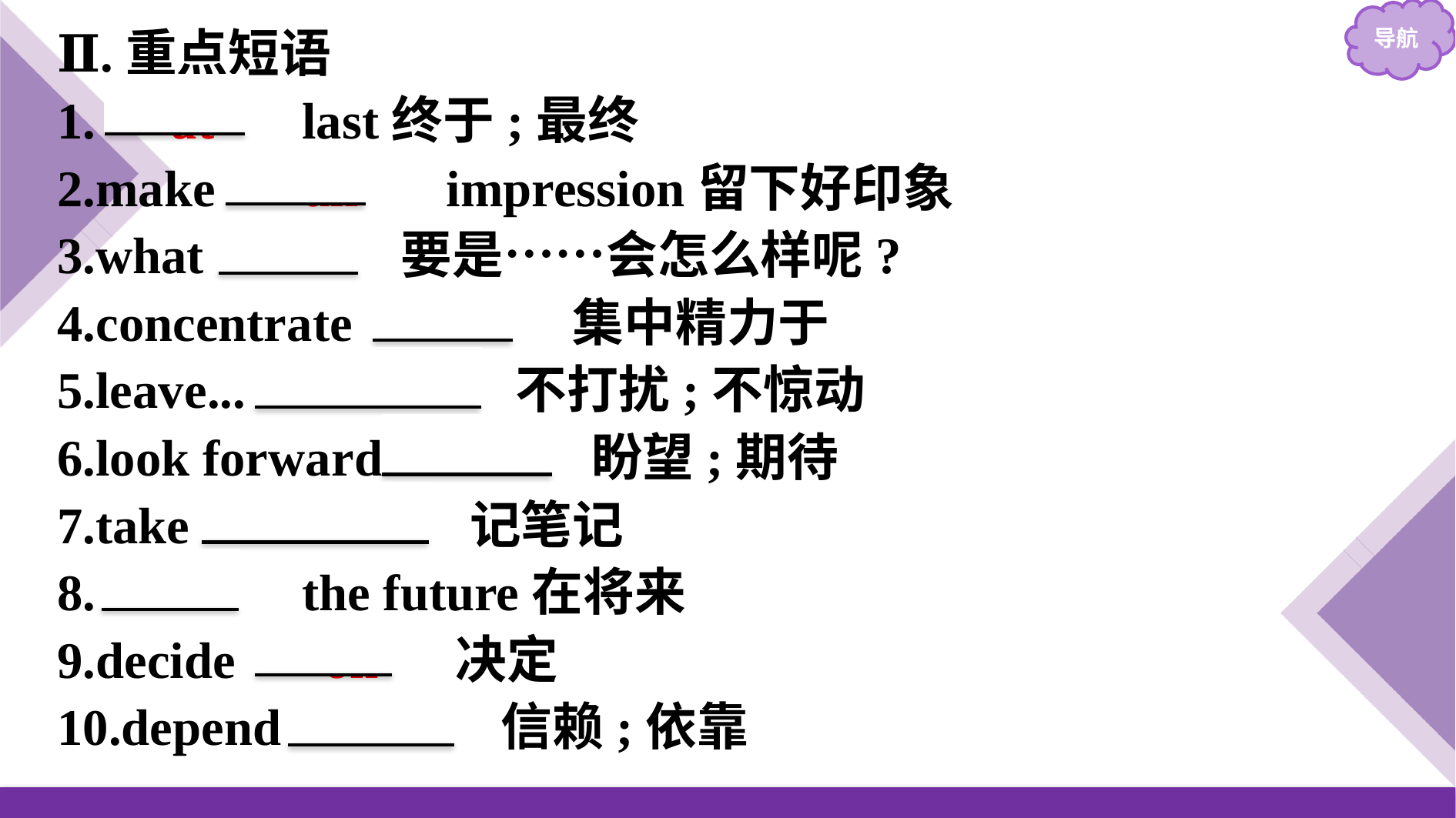

Ⅱ.重点短语
1.　at　 last终于;最终
2.make 　an　 impression留下好印象
3.what 　if　 要是……会怎么样呢?
4.concentrate 　on　 集中精力于
5.leave...　alone　 不打扰;不惊动
6.look forward 　to　 盼望;期待
7.take 　notes　 记笔记
8.　in　 the future在将来
9.decide 　on　 决定
10.depend 　on　 信赖;依靠